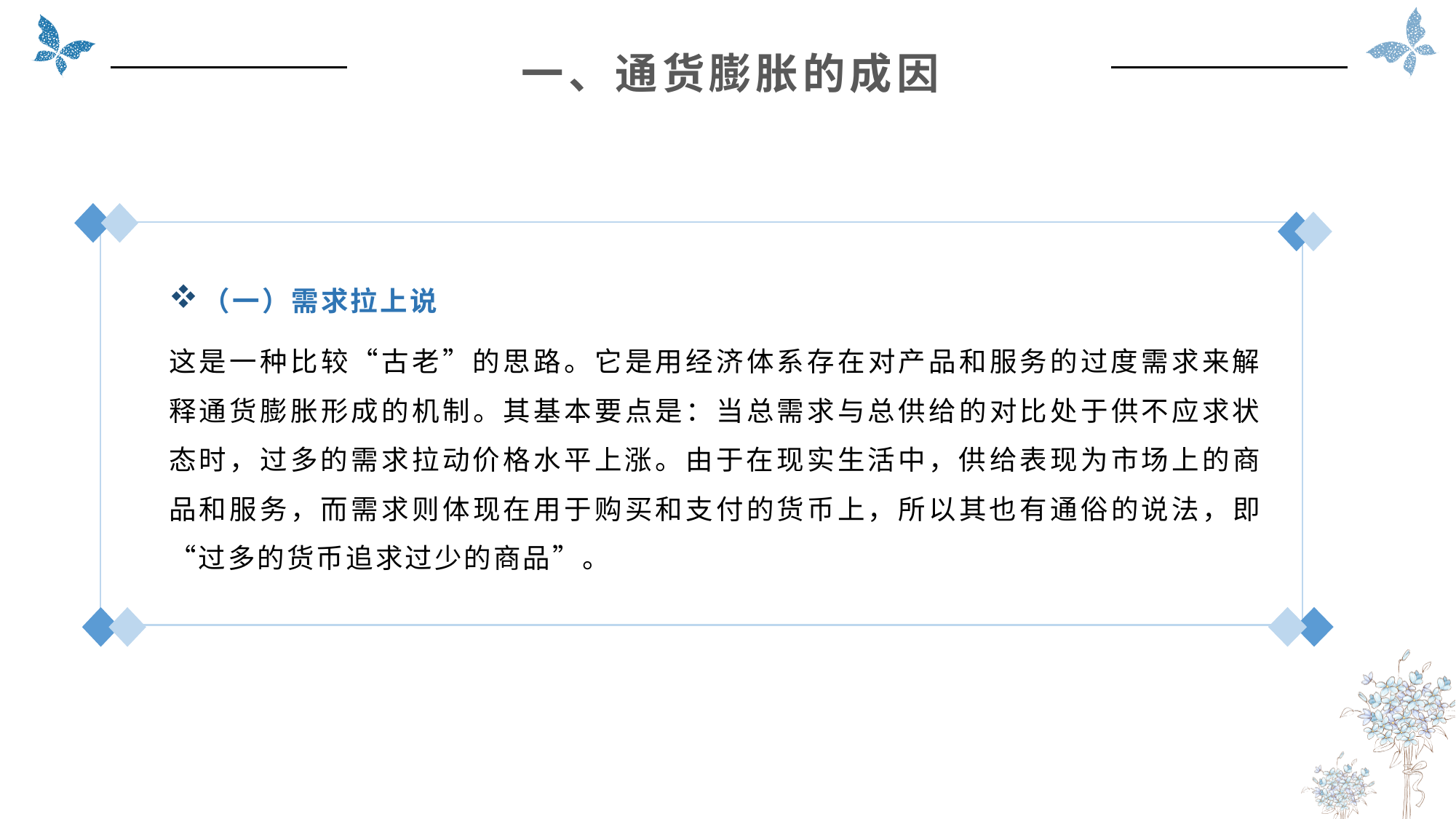

一、通货膨胀的成因

（一）需求拉上说
这是一种比较“古老”的思路。它是用经济体系存在对产品和服务的过度需求来解释通货膨胀形成的机制。其基本要点是：当总需求与总供给的对比处于供不应求状态时，过多的需求拉动价格水平上涨。由于在现实生活中，供给表现为市场上的商品和服务，而需求则体现在用于购买和支付的货币上，所以其也有通俗的说法，即“过多的货币追求过少的商品”。